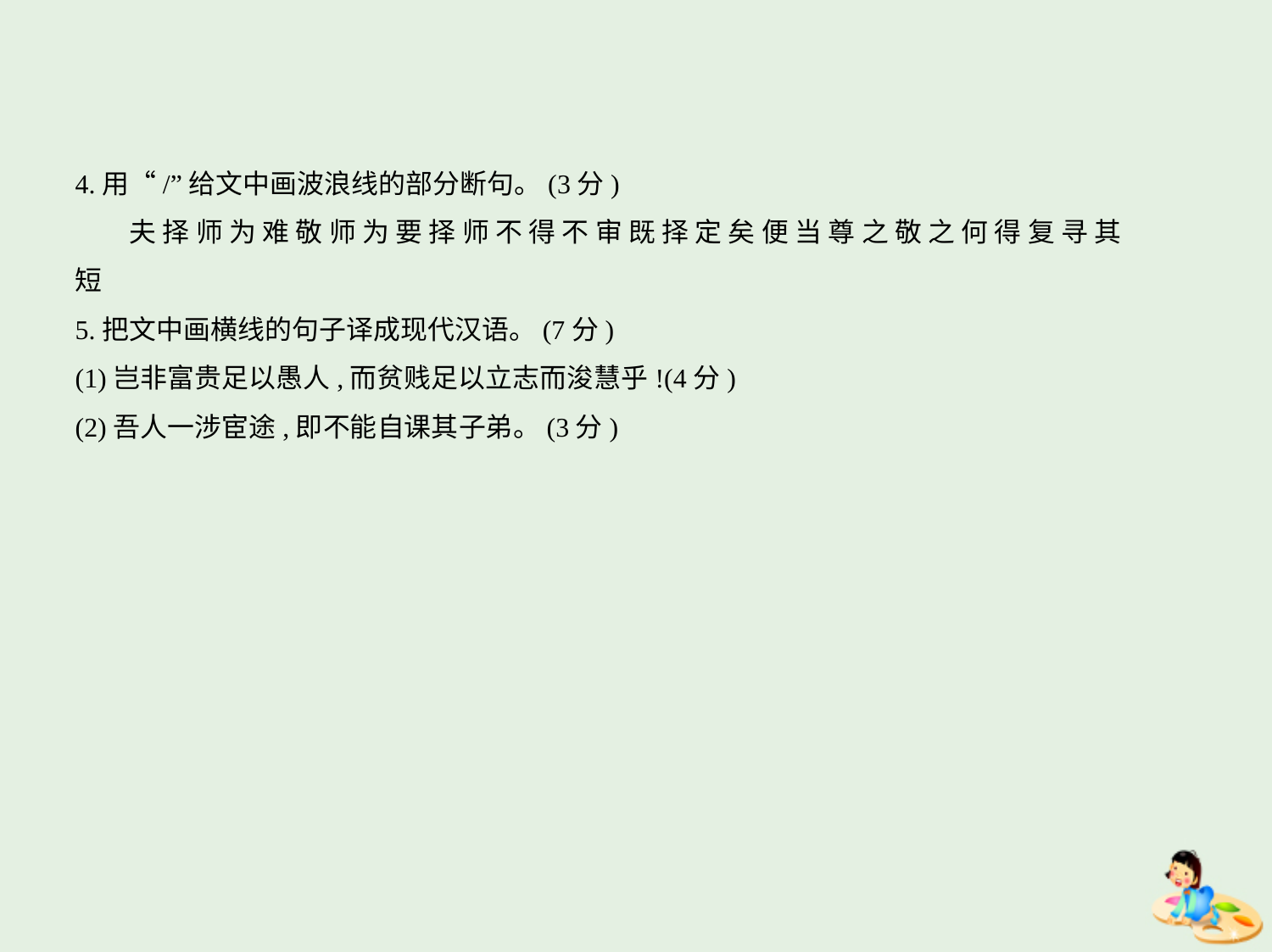

4.用“/”给文中画波浪线的部分断句。(3分)
　　夫 择 师 为 难 敬 师 为 要 择 师 不 得 不 审 既 择 定 矣 便 当 尊 之 敬 之 何 得 复 寻 其
短
5.把文中画横线的句子译成现代汉语。(7分)
(1)岂非富贵足以愚人,而贫贱足以立志而浚慧乎!(4分)
(2)吾人一涉宦途,即不能自课其子弟。(3分)